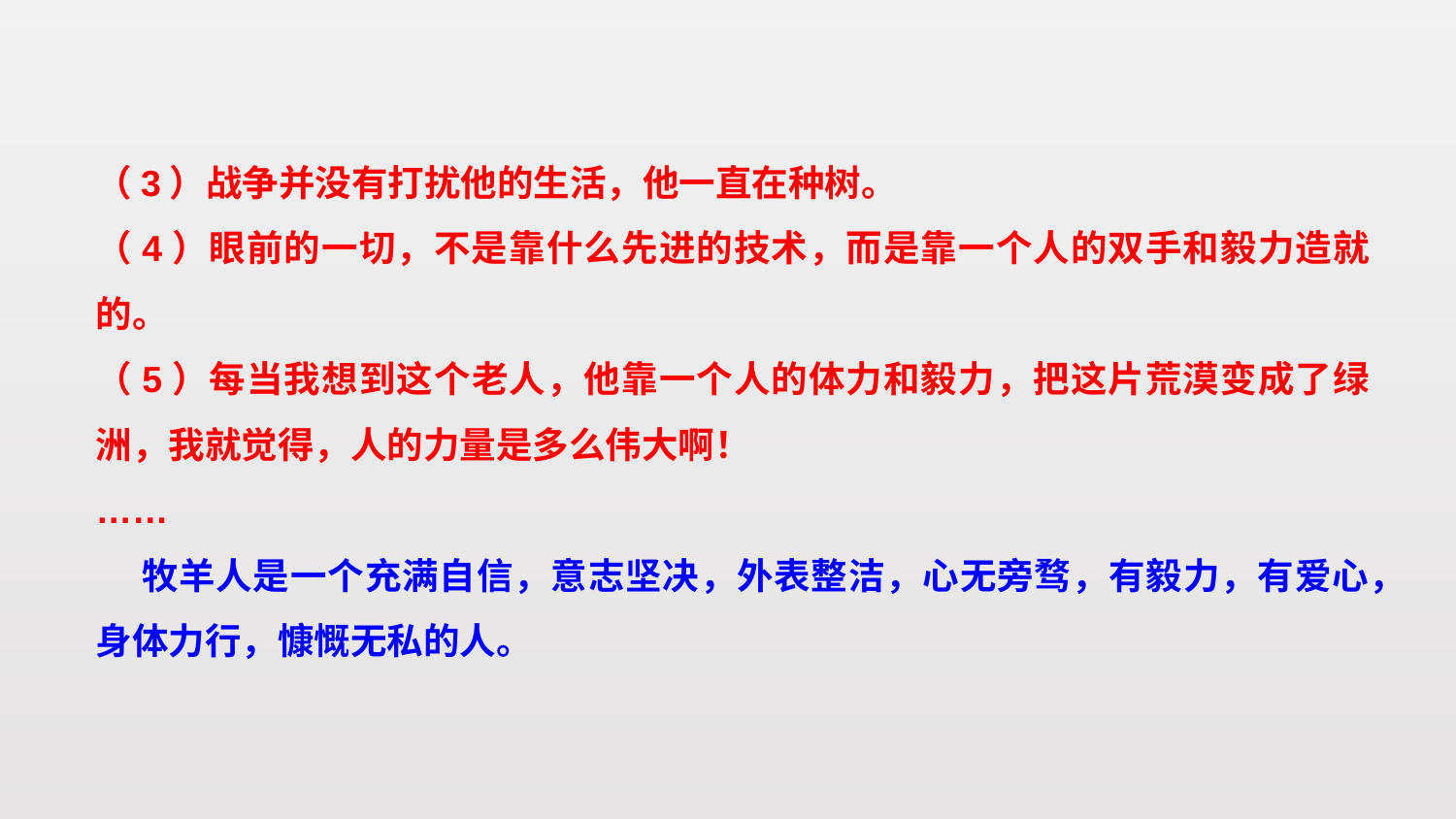

（3）战争并没有打扰他的生活，他一直在种树。
（4）眼前的一切，不是靠什么先进的技术，而是靠一个人的双手和毅力造就的。
（5）每当我想到这个老人，他靠一个人的体力和毅力，把这片荒漠变成了绿洲，我就觉得，人的力量是多么伟大啊！
……
    牧羊人是一个充满自信，意志坚决，外表整洁，心无旁骛，有毅力，有爱心，身体力行，慷慨无私的人。